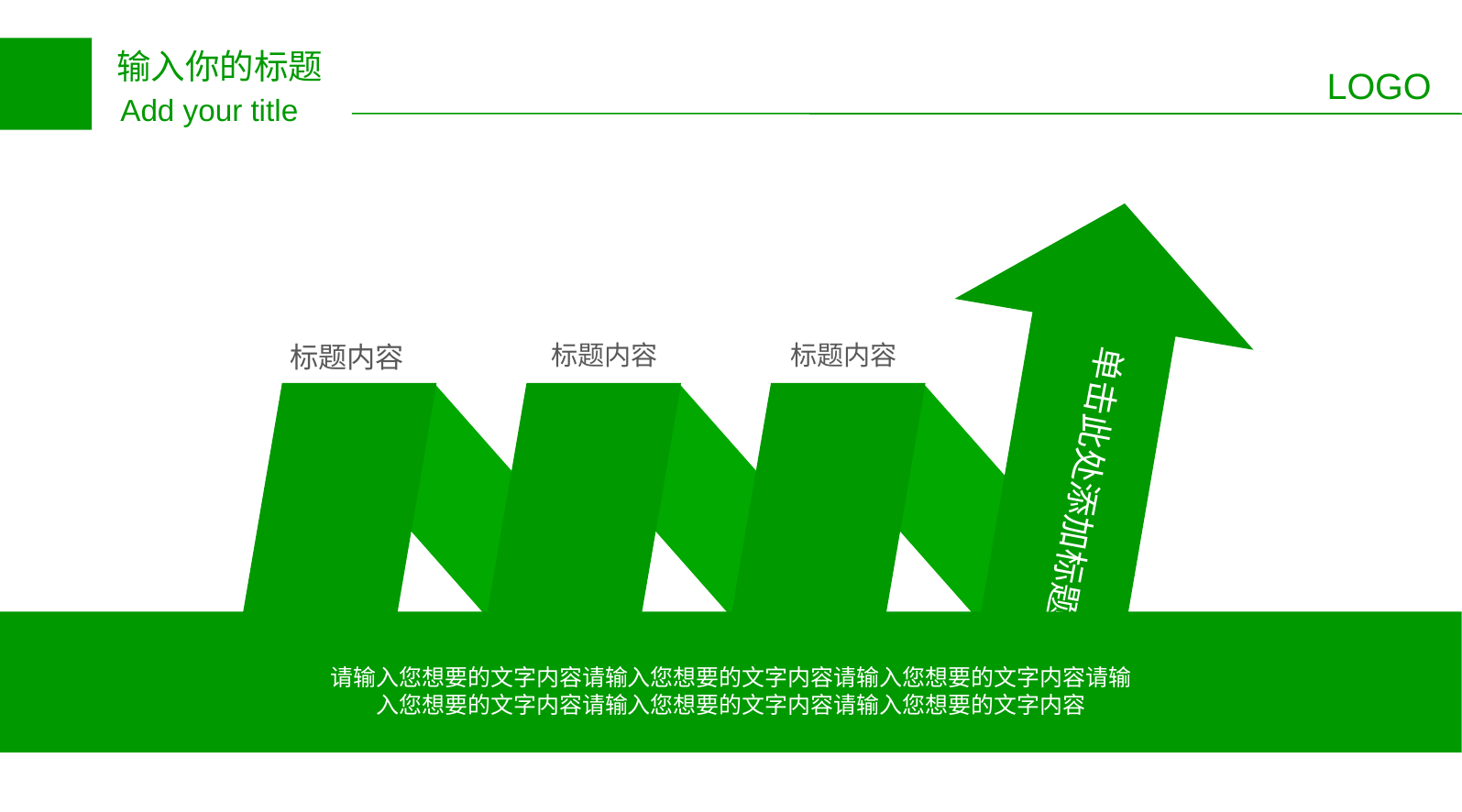

单击此处添加标题
标题内容
标题内容
标题内容

请输入您想要的文字内容请输入您想要的文字内容请输入您想要的文字内容请输入您想要的文字内容请输入您想要的文字内容请输入您想要的文字内容